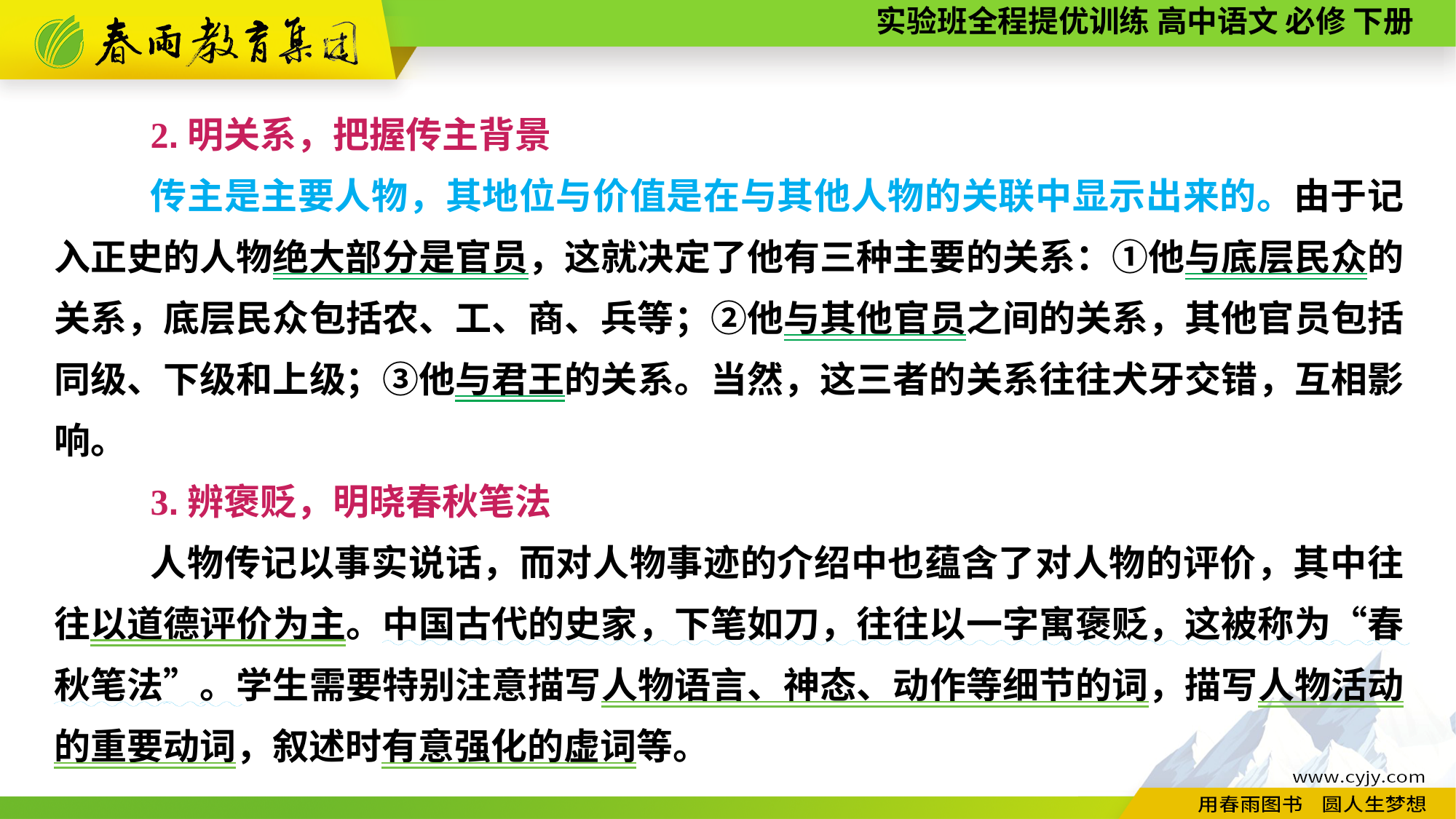

2.明关系，把握传主背景
传主是主要人物，其地位与价值是在与其他人物的关联中显示出来的。由于记入正史的人物绝大部分是官员，这就决定了他有三种主要的关系：①他与底层民众的关系，底层民众包括农、工、商、兵等；②他与其他官员之间的关系，其他官员包括同级、下级和上级；③他与君王的关系。当然，这三者的关系往往犬牙交错，互相影响。
3.辨褒贬，明晓春秋笔法
人物传记以事实说话，而对人物事迹的介绍中也蕴含了对人物的评价，其中往往以道德评价为主。中国古代的史家，下笔如刀，往往以一字寓褒贬，这被称为“春秋笔法”。学生需要特别注意描写人物语言、神态、动作等细节的词，描写人物活动的重要动词，叙述时有意强化的虚词等。